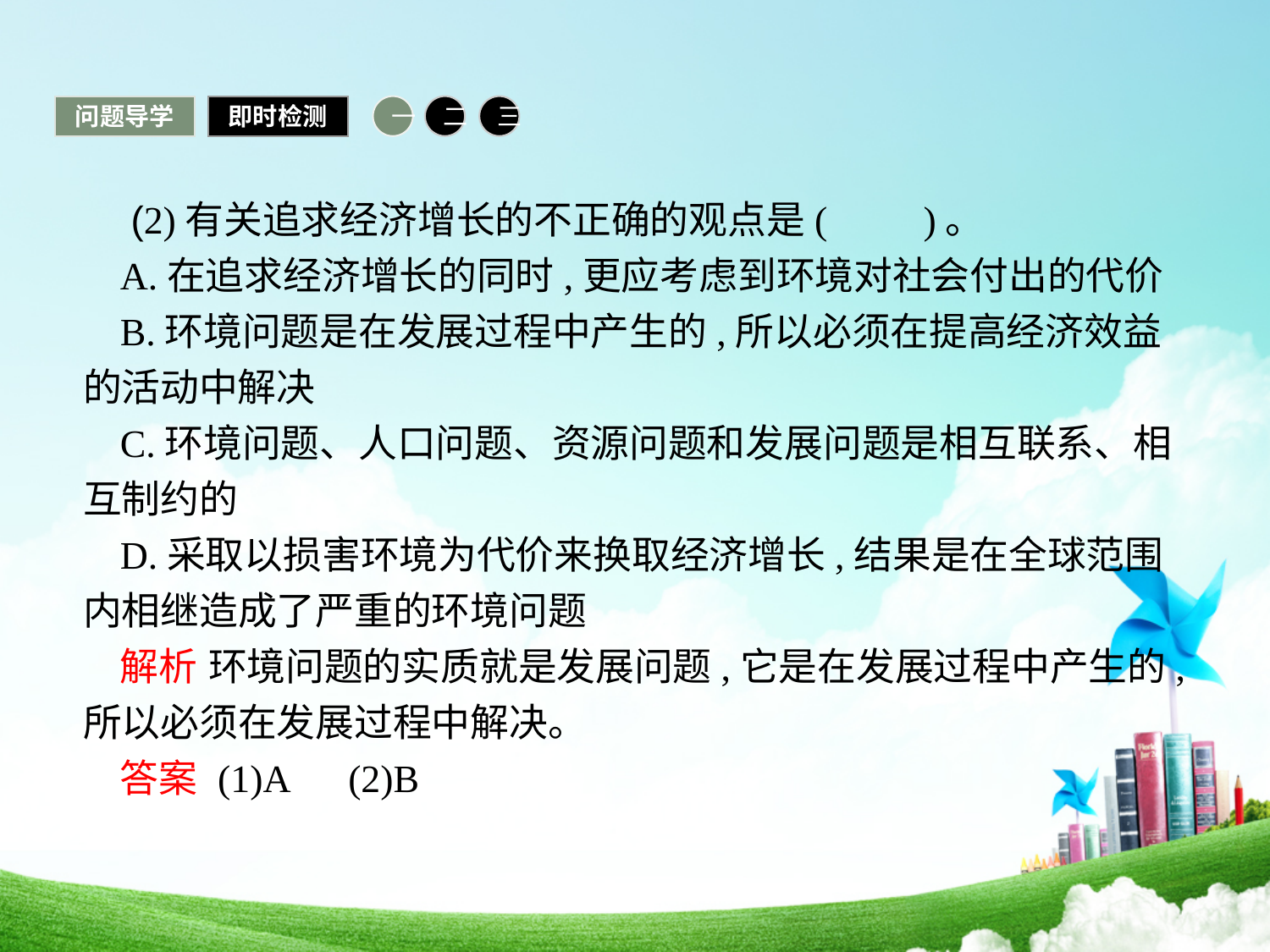

问题导学
即时检测
一
二
三
 (2)有关追求经济增长的不正确的观点是(　　)。
A.在追求经济增长的同时,更应考虑到环境对社会付出的代价
B.环境问题是在发展过程中产生的,所以必须在提高经济效益的活动中解决
C.环境问题、人口问题、资源问题和发展问题是相互联系、相互制约的
D.采取以损害环境为代价来换取经济增长,结果是在全球范围内相继造成了严重的环境问题
解析 环境问题的实质就是发展问题,它是在发展过程中产生的,所以必须在发展过程中解决。
答案 (1)A　(2)B